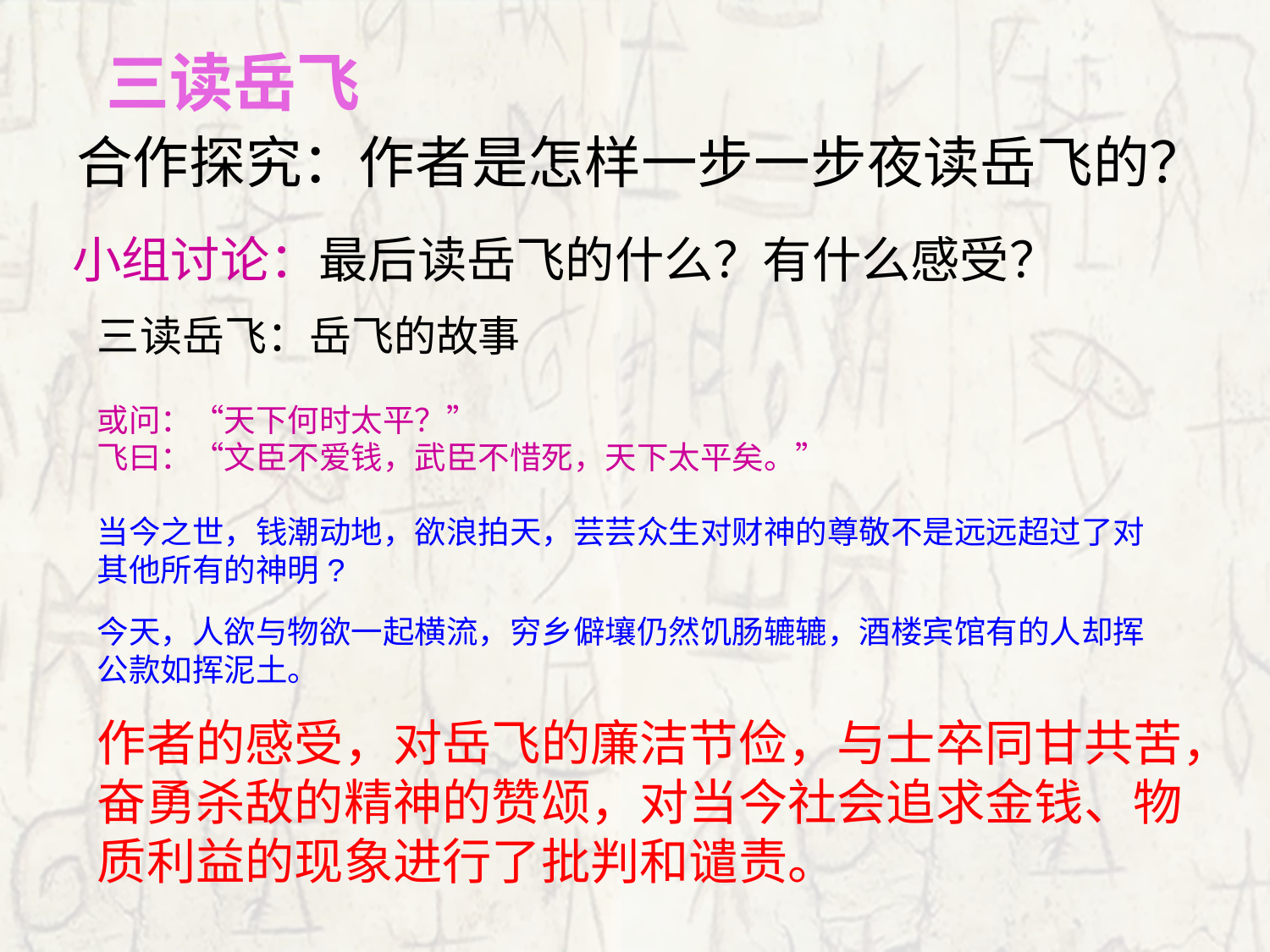

三读岳飞
# 合作探究：作者是怎样一步一步夜读岳飞的？
小组讨论：最后读岳飞的什么？有什么感受？
三读岳飞：岳飞的故事
或问：“天下何时太平？”
飞曰：“文臣不爱钱，武臣不惜死，天下太平矣。”

当今之世，钱潮动地，欲浪拍天，芸芸众生对财神的尊敬不是远远超过了对
其他所有的神明?
今天，人欲与物欲一起横流，穷乡僻壤仍然饥肠辘辘，酒楼宾馆有的人却挥
公款如挥泥土。
作者的感受，对岳飞的廉洁节俭，与士卒同甘共苦，奋勇杀敌的精神的赞颂，对当今社会追求金钱、物质利益的现象进行了批判和谴责。